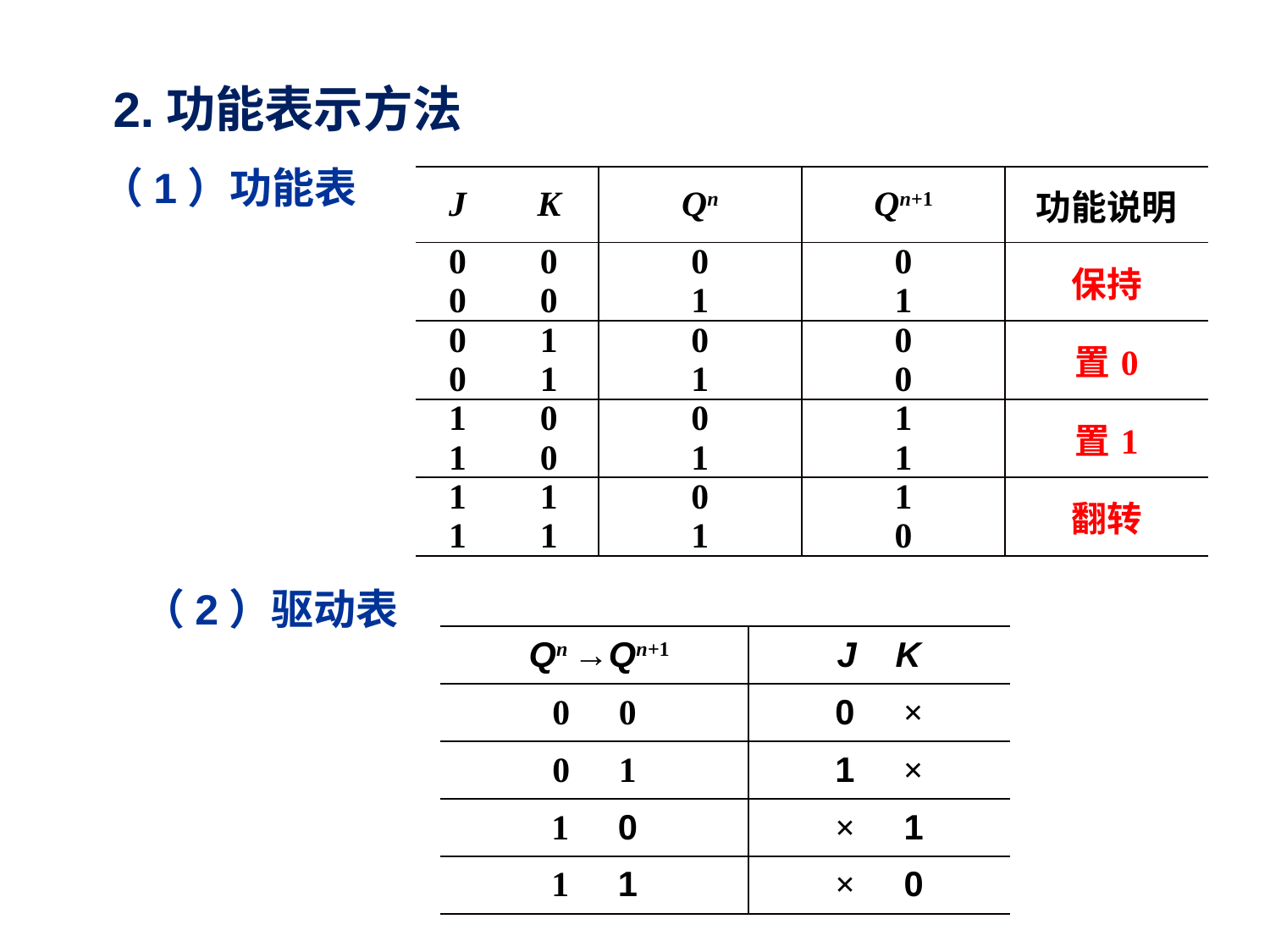

2.功能表示方法
（1）功能表
| J | K | Qn | Qn+1 | 功能说明 |
| --- | --- | --- | --- | --- |
| 0 0 | 0 0 | 0 1 | 0 1 | 保持 |
| 0 0 | 1 1 | 0 1 | 0 0 | 置0 |
| 1 1 | 0 0 | 0 1 | 1 1 | 置1 |
| 1 1 | 1 1 | 0 1 | 1 0 | 翻转 |
 （2）驱动表
| Qn →Qn+1 | J K |
| --- | --- |
| 0 0 | 0 × |
| 0 1 | 1 × |
| 1 0 | × 1 |
| 1 1 | × 0 |